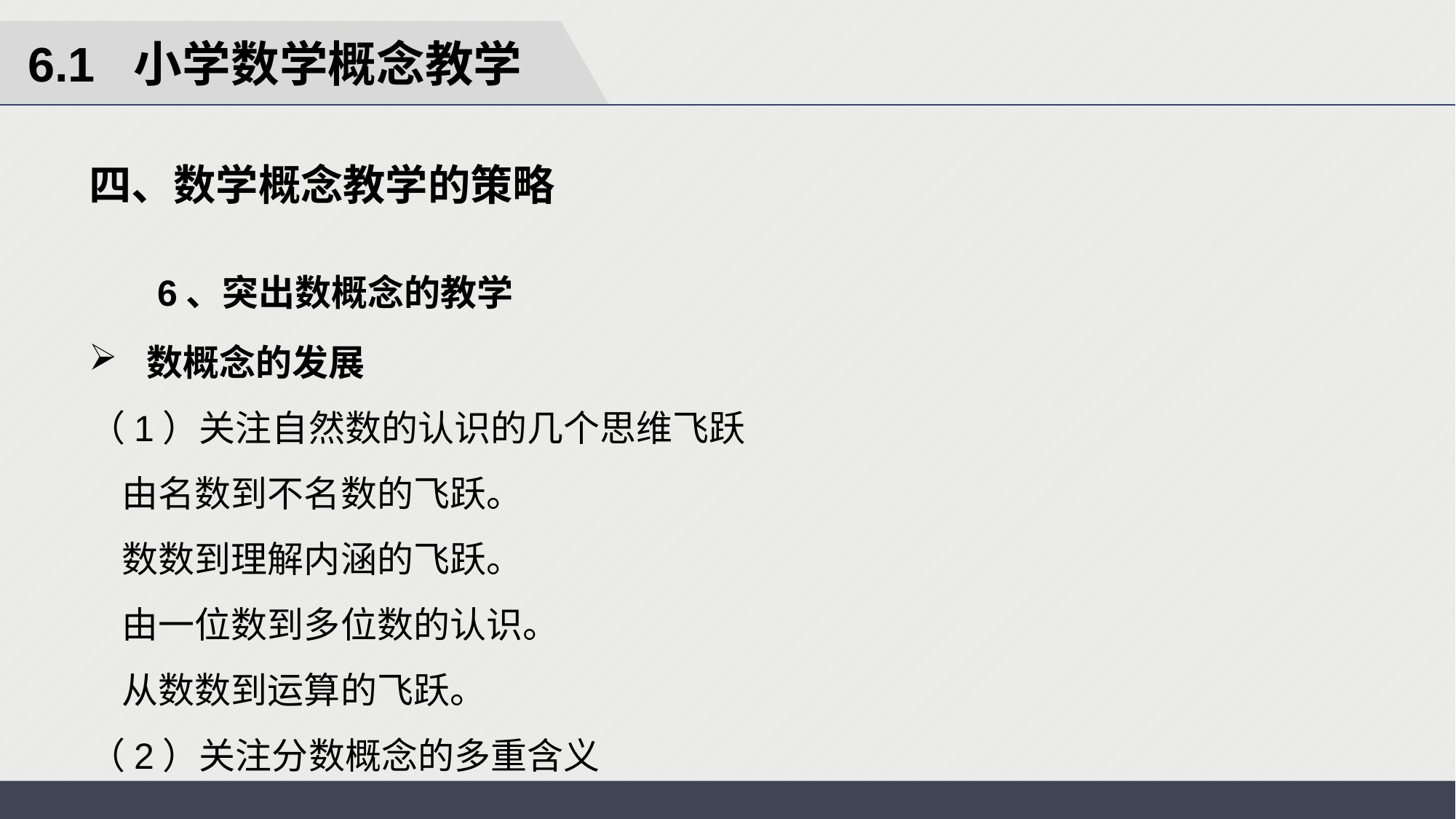

6.1  小学数学概念教学
四、数学概念教学的策略
     6、突出数概念的教学
 数概念的发展
（1）关注自然数的认识的几个思维飞跃
   由名数到不名数的飞跃。
   数数到理解内涵的飞跃。
   由一位数到多位数的认识。
   从数数到运算的飞跃。
（2）关注分数概念的多重含义